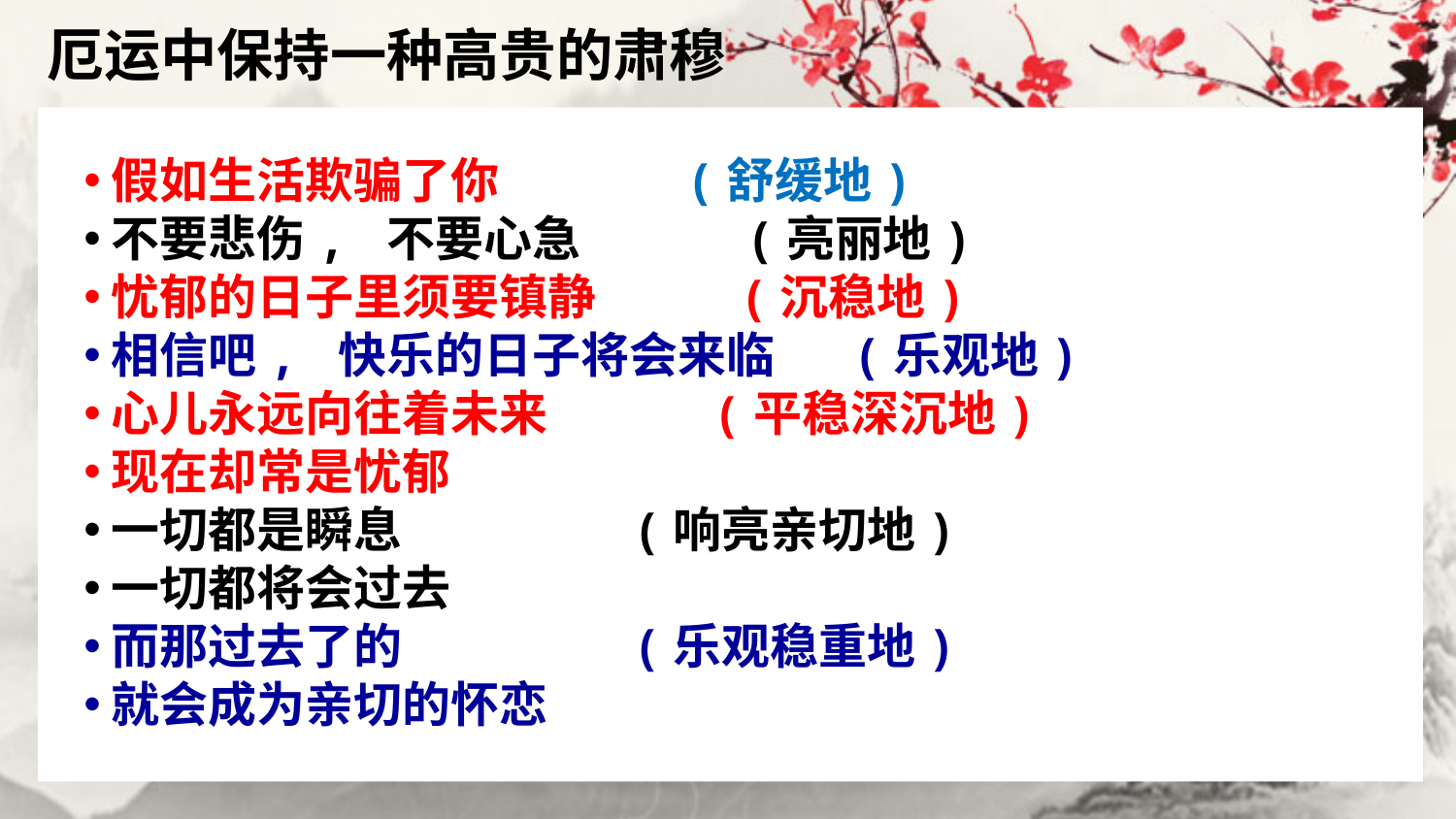

厄运中保持一种高贵的肃穆

假如生活欺骗了你                (舒缓地)
不要悲伤, 不要心急              (亮丽地)
忧郁的日子里须要镇静            (沉稳地)
相信吧, 快乐的日子将会来临      (乐观地)
心儿永远向往着未来              (平稳深沉地)
现在却常是忧郁
一切都是瞬息                    (响亮亲切地)
一切都将会过去
而那过去了的                    (乐观稳重地)
就会成为亲切的怀恋